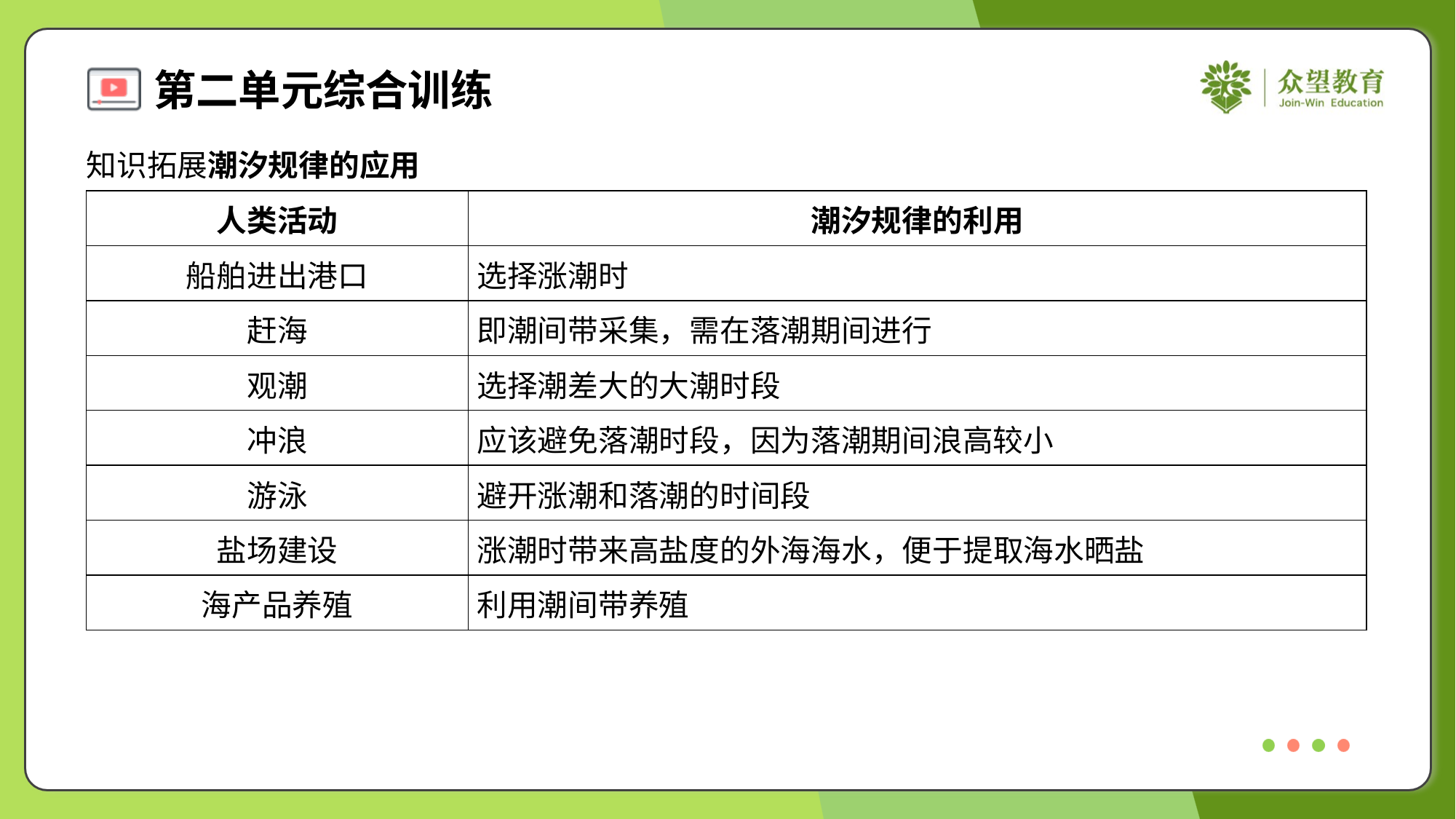

知识拓展潮汐规律的应用
| 人类活动 | 潮汐规律的利用 |
| --- | --- |
| 船舶进出港口 | 选择涨潮时 |
| 赶海 | 即潮间带采集，需在落潮期间进行 |
| 观潮 | 选择潮差大的大潮时段 |
| 冲浪 | 应该避免落潮时段，因为落潮期间浪高较小 |
| 游泳 | 避开涨潮和落潮的时间段 |
| 盐场建设 | 涨潮时带来高盐度的外海海水，便于提取海水晒盐 |
| 海产品养殖 | 利用潮间带养殖 |